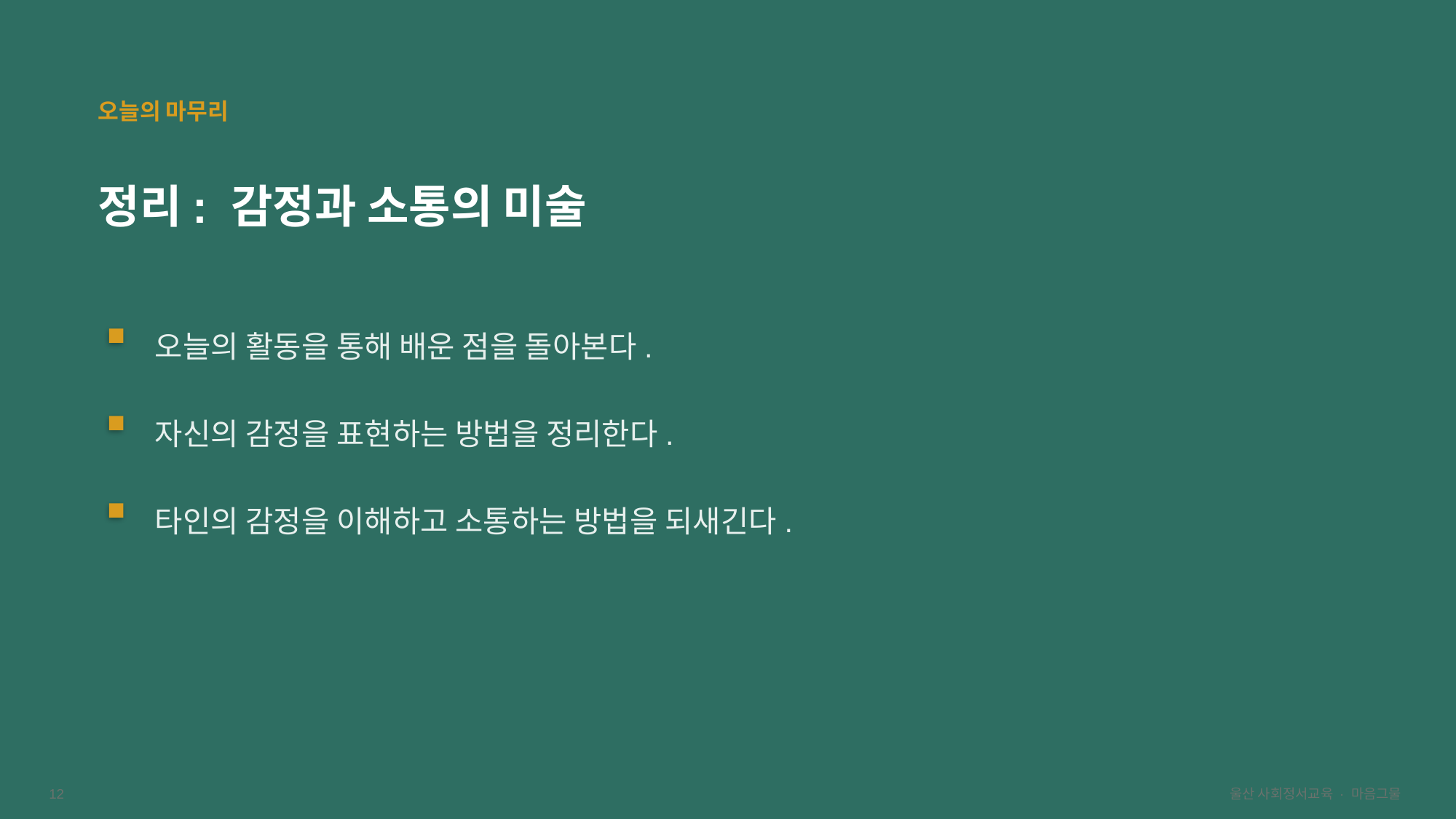

오늘의 마무리
정리: 감정과 소통의 미술
오늘의 활동을 통해 배운 점을 돌아본다.

자신의 감정을 표현하는 방법을 정리한다.

타인의 감정을 이해하고 소통하는 방법을 되새긴다.

12
울산 사회정서교육 · 마음그물